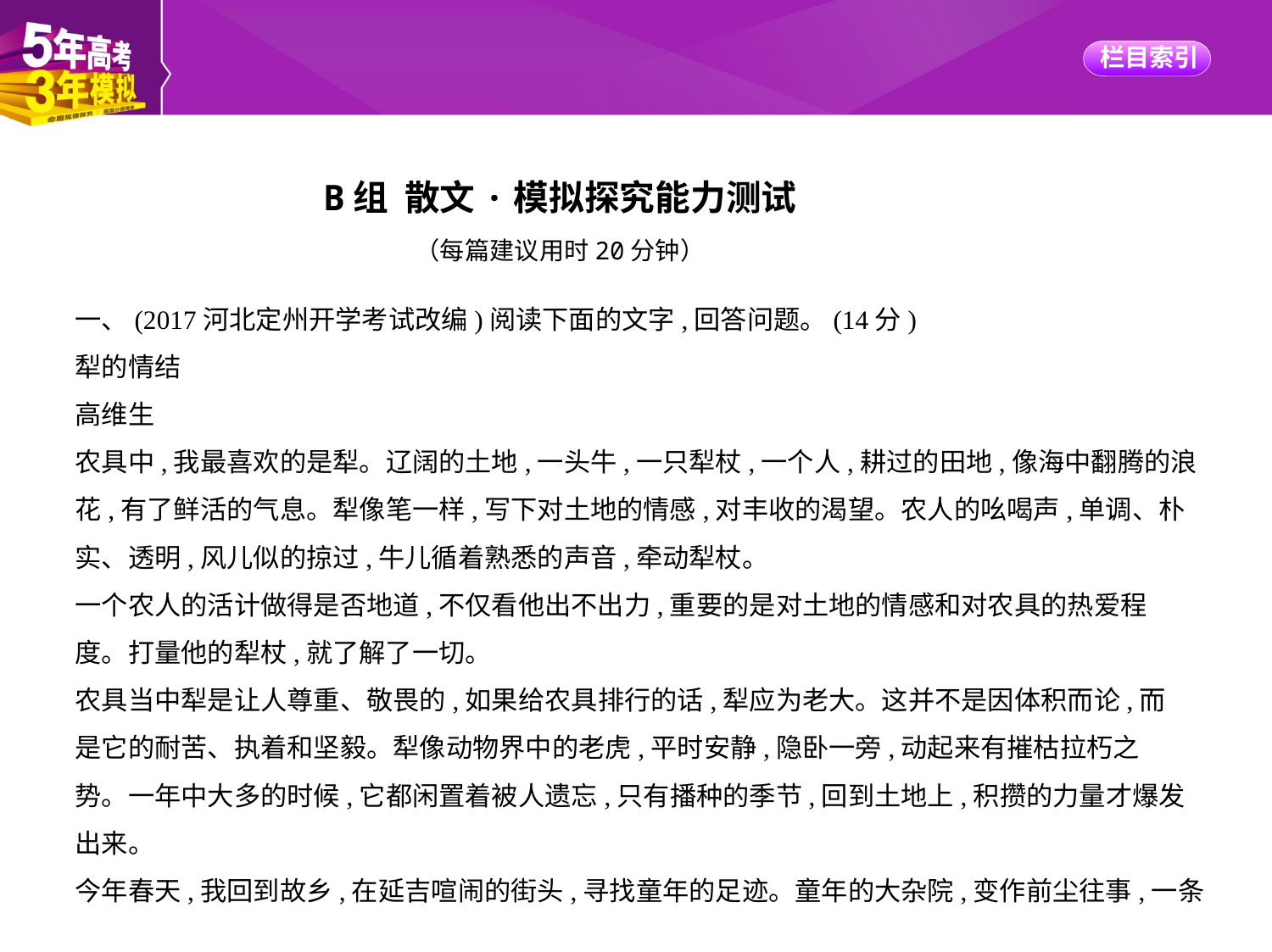

B组  散文·模拟探究能力测试
（每篇建议用时20分钟）
一、(2017河北定州开学考试改编)阅读下面的文字,回答问题。(14分)
犁的情结
高维生
农具中,我最喜欢的是犁。辽阔的土地,一头牛,一只犁杖,一个人,耕过的田地,像海中翻腾的浪
花,有了鲜活的气息。犁像笔一样,写下对土地的情感,对丰收的渴望。农人的吆喝声,单调、朴
实、透明,风儿似的掠过,牛儿循着熟悉的声音,牵动犁杖。
一个农人的活计做得是否地道,不仅看他出不出力,重要的是对土地的情感和对农具的热爱程
度。打量他的犁杖,就了解了一切。
农具当中犁是让人尊重、敬畏的,如果给农具排行的话,犁应为老大。这并不是因体积而论,而
是它的耐苦、执着和坚毅。犁像动物界中的老虎,平时安静,隐卧一旁,动起来有摧枯拉朽之
势。一年中大多的时候,它都闲置着被人遗忘,只有播种的季节,回到土地上,积攒的力量才爆发
出来。
今年春天,我回到故乡,在延吉喧闹的街头,寻找童年的足迹。童年的大杂院,变作前尘往事,一条